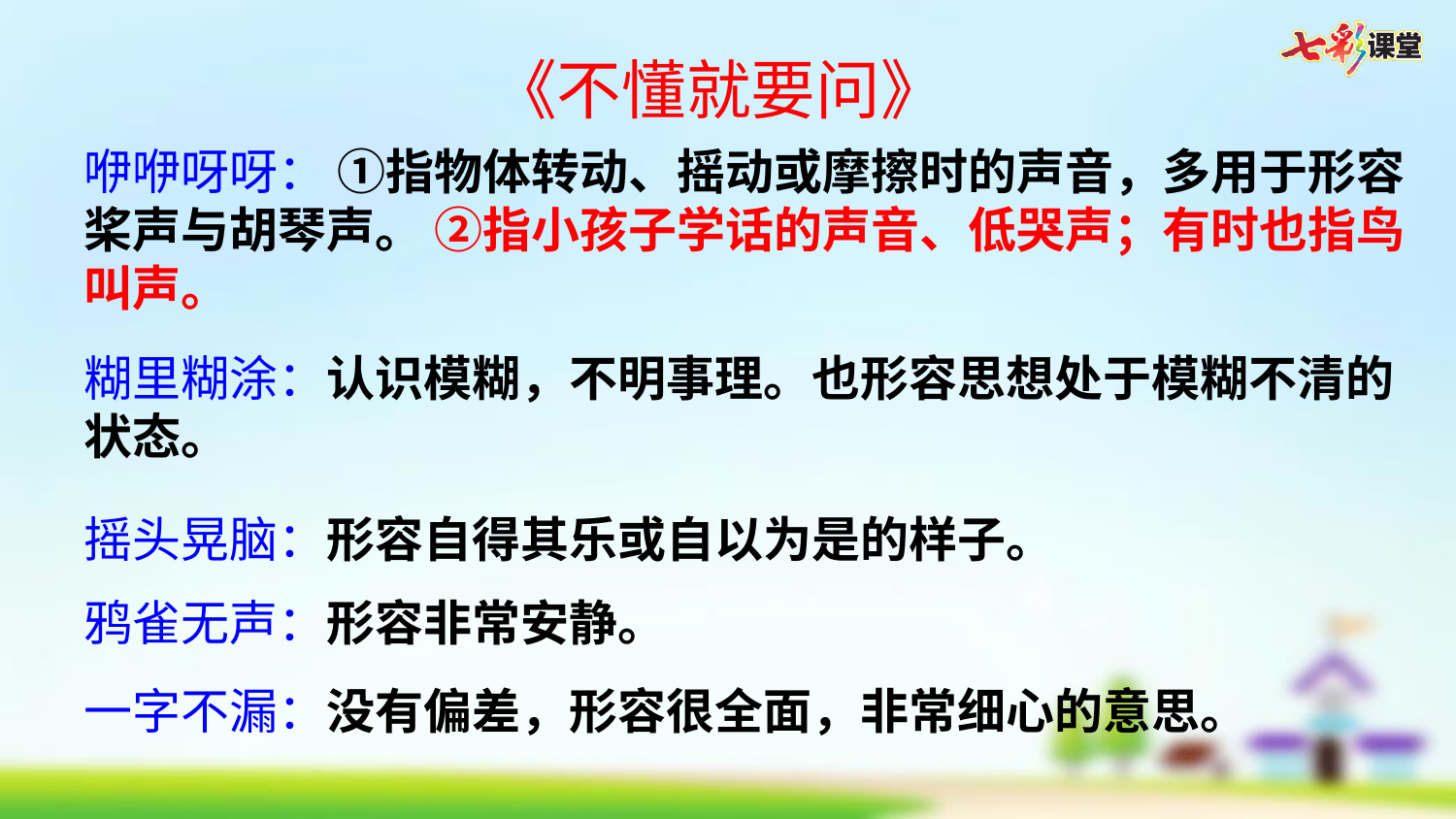

《不懂就要问》
咿咿呀呀： ①指物体转动、摇动或摩擦时的声音，多用于形容桨声与胡琴声。 ②指小孩子学话的声音、低哭声；有时也指鸟叫声。
糊里糊涂：认识模糊，不明事理。也形容思想处于模糊不清的状态。
摇头晃脑：形容自得其乐或自以为是的样子。
鸦雀无声：形容非常安静。
一字不漏：没有偏差，形容很全面，非常细心的意思。